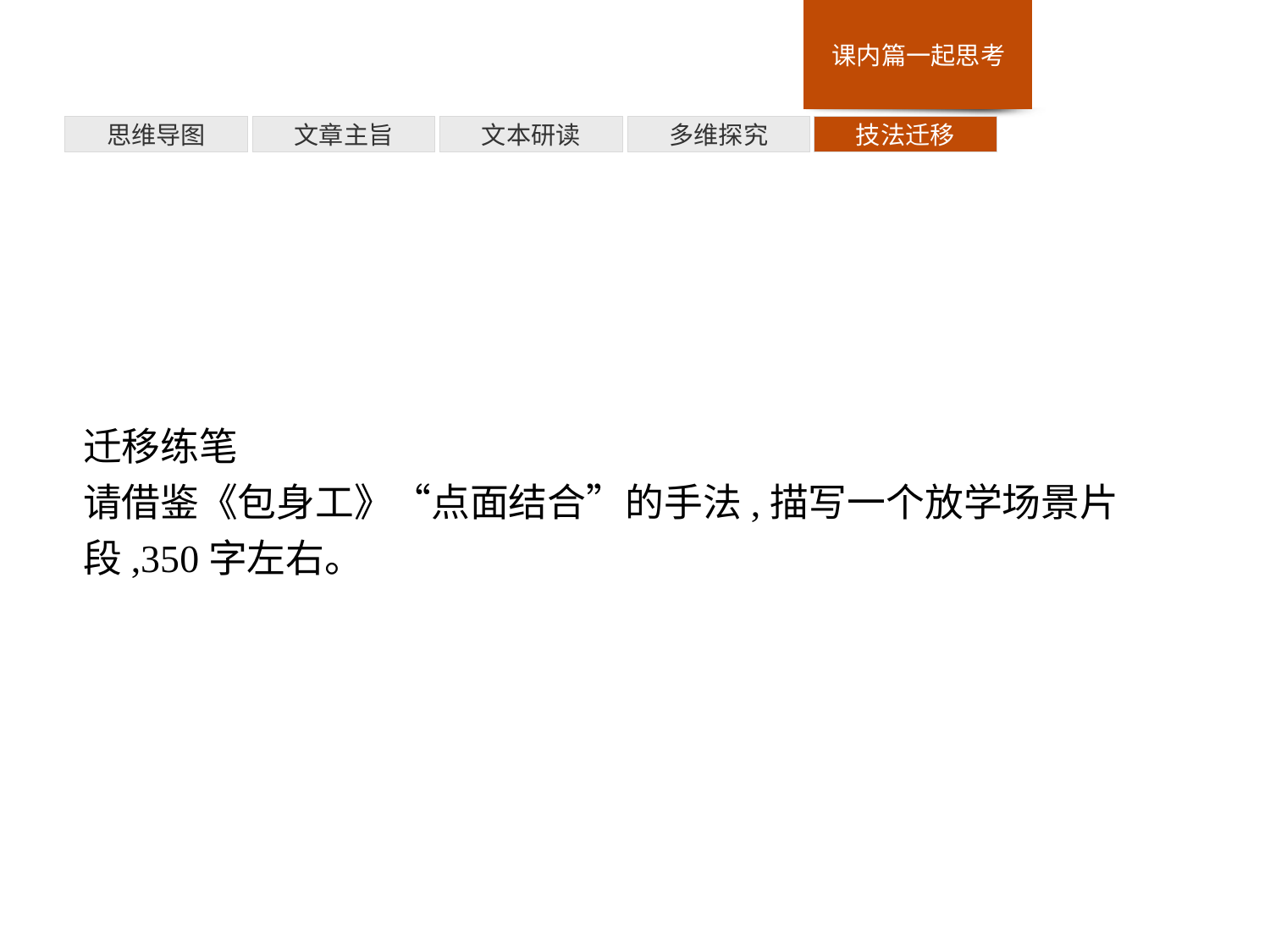

多维探究
思维导图
文章主旨
文本研读
技法迁移
迁移练笔
请借鉴《包身工》“点面结合”的手法,描写一个放学场景片段,350字左右。